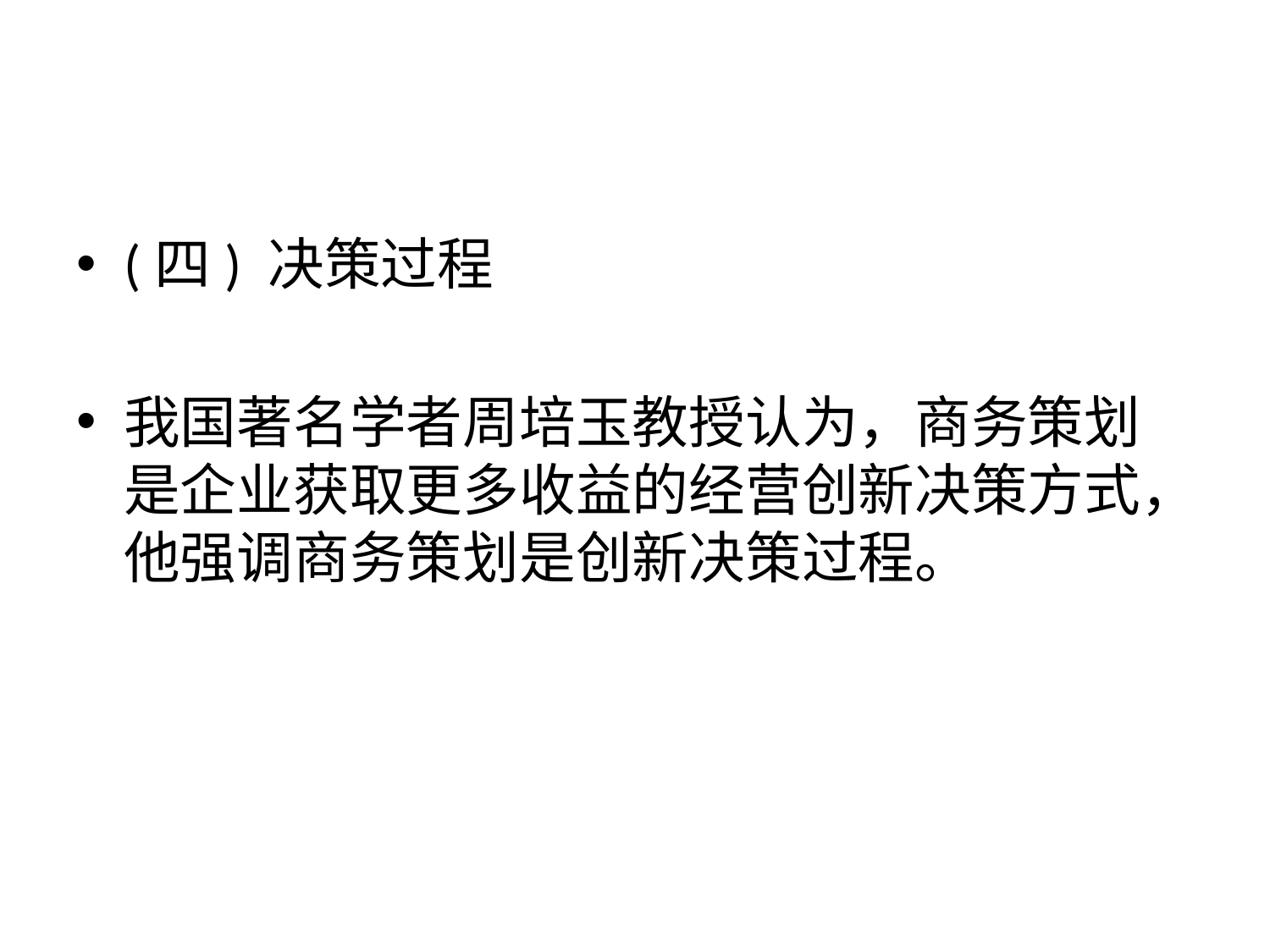

#
(四) 决策过程

我国著名学者周培玉教授认为，商务策划是企业获取更多收益的经营创新决策方式，他强调商务策划是创新决策过程。